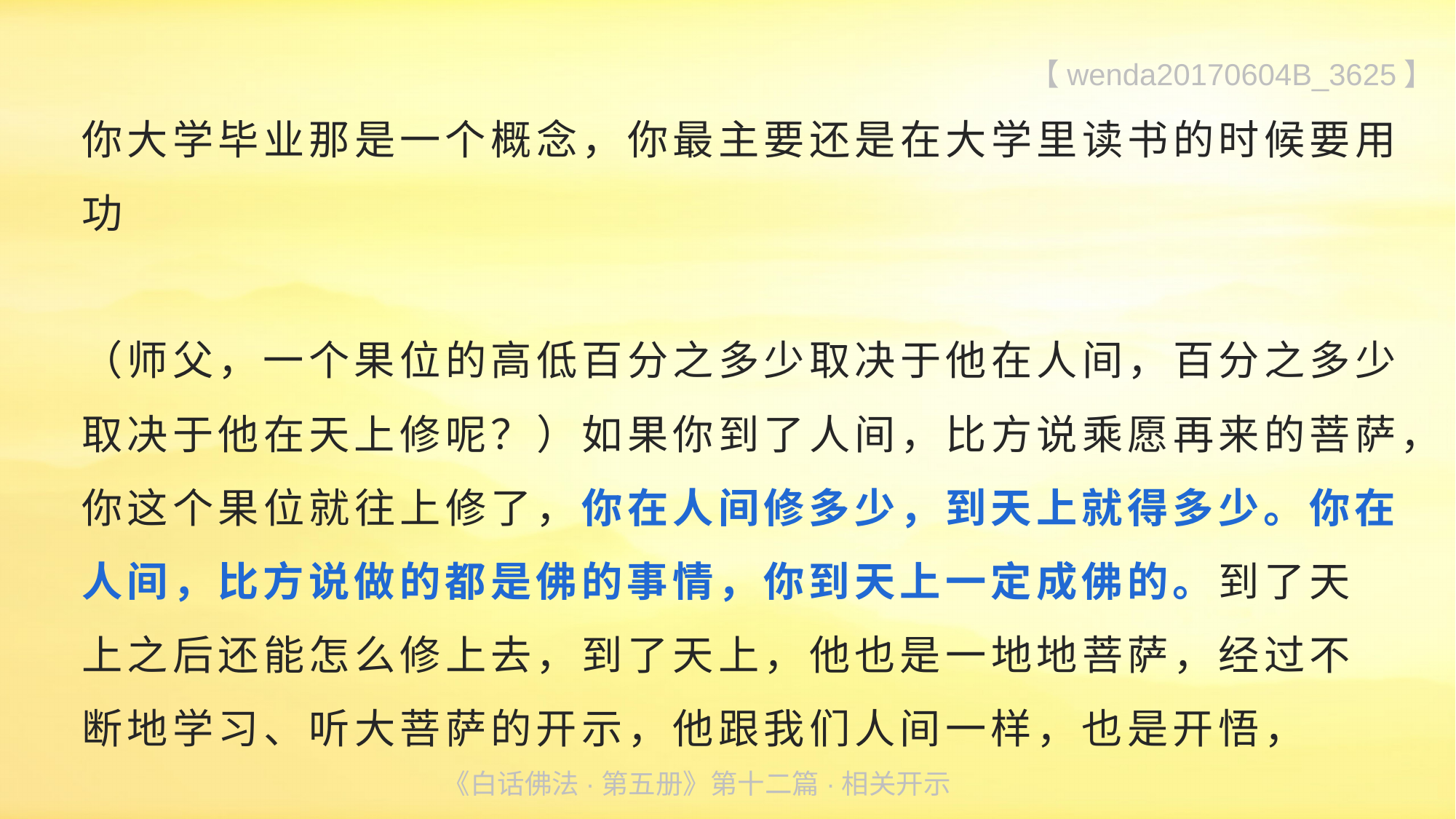

【wenda20170604B_3625】
你大学毕业那是一个概念，你最主要还是在大学里读书的时候要用功

（师父，一个果位的高低百分之多少取决于他在人间，百分之多少取决于他在天上修呢？）如果你到了人间，比方说乘愿再来的菩萨，你这个果位就往上修了，你在人间修多少，到天上就得多少。你在人间，比方说做的都是佛的事情，你到天上一定成佛的。到了天
上之后还能怎么修上去，到了天上，他也是一地地菩萨，经过不
断地学习、听大菩萨的开示，他跟我们人间一样，也是开悟，
《白话佛法·第五册》第十二篇·相关开示